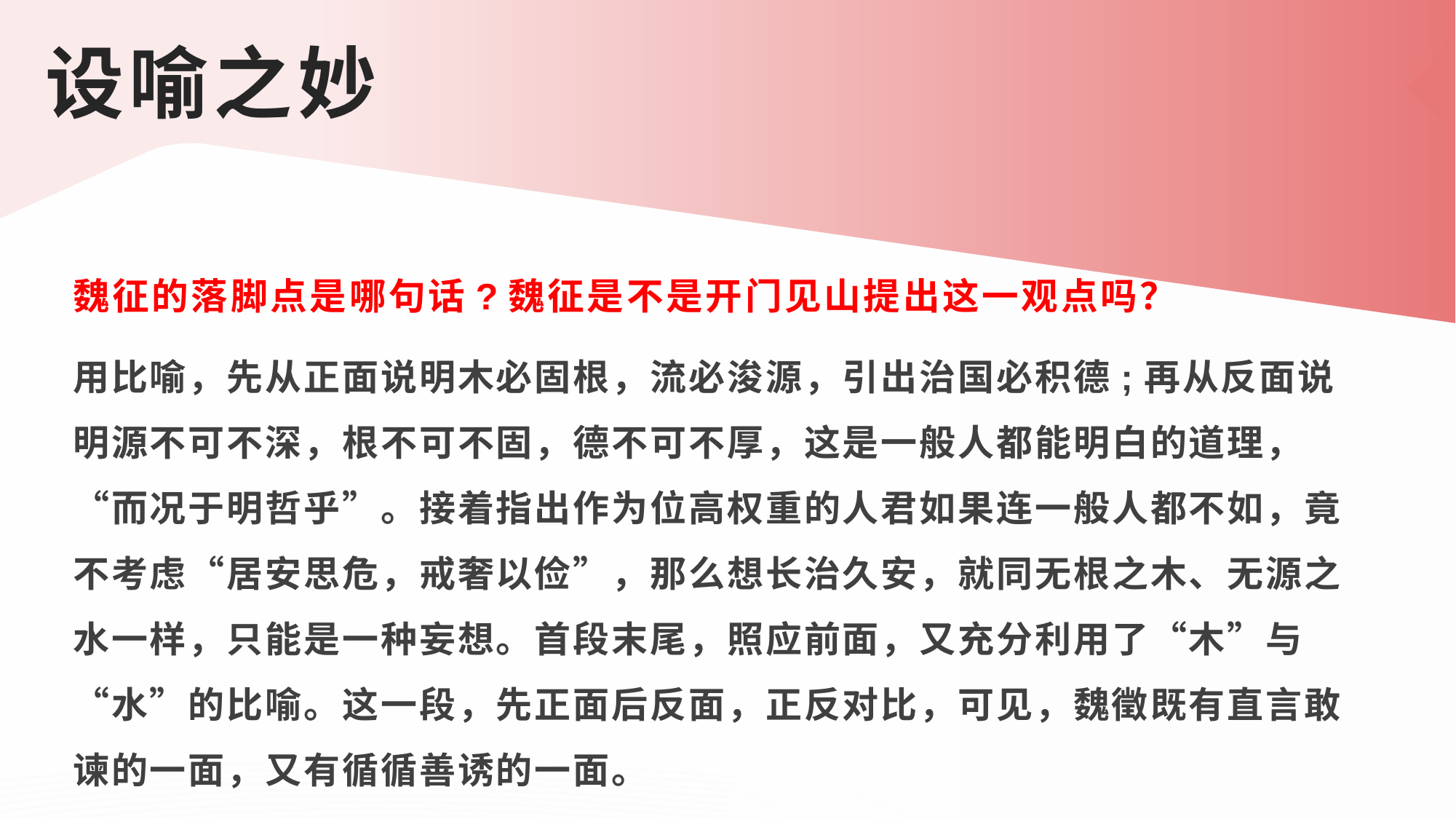

设喻之妙

魏征的落脚点是哪句话?魏征是不是开门见山提出这一观点吗？
用比喻，先从正面说明木必固根，流必浚源，引出治国必积德;再从反面说明源不可不深，根不可不固，德不可不厚，这是一般人都能明白的道理，“而况于明哲乎”。接着指出作为位高权重的人君如果连一般人都不如，竟不考虑“居安思危，戒奢以俭”，那么想长治久安，就同无根之木、无源之水一样，只能是一种妄想。首段末尾，照应前面，又充分利用了“木”与“水”的比喻。这一段，先正面后反面，正反对比，可见，魏徵既有直言敢谏的一面，又有循循善诱的一面。